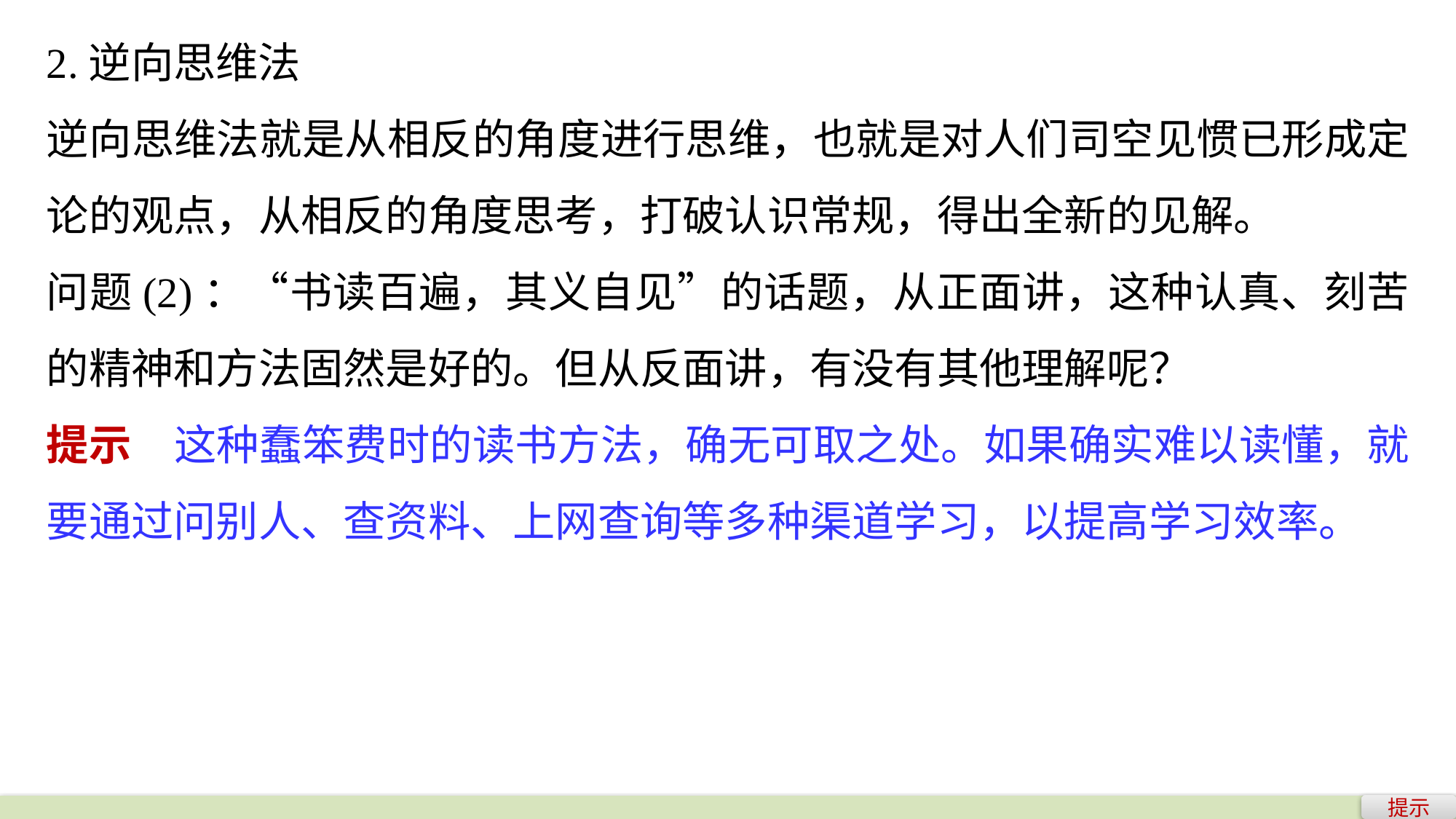

2.逆向思维法
逆向思维法就是从相反的角度进行思维，也就是对人们司空见惯已形成定论的观点，从相反的角度思考，打破认识常规，得出全新的见解。
问题(2)：“书读百遍，其义自见”的话题，从正面讲，这种认真、刻苦的精神和方法固然是好的。但从反面讲，有没有其他理解呢？
提示　这种蠢笨费时的读书方法，确无可取之处。如果确实难以读懂，就要通过问别人、查资料、上网查询等多种渠道学习，以提高学习效率。
提示